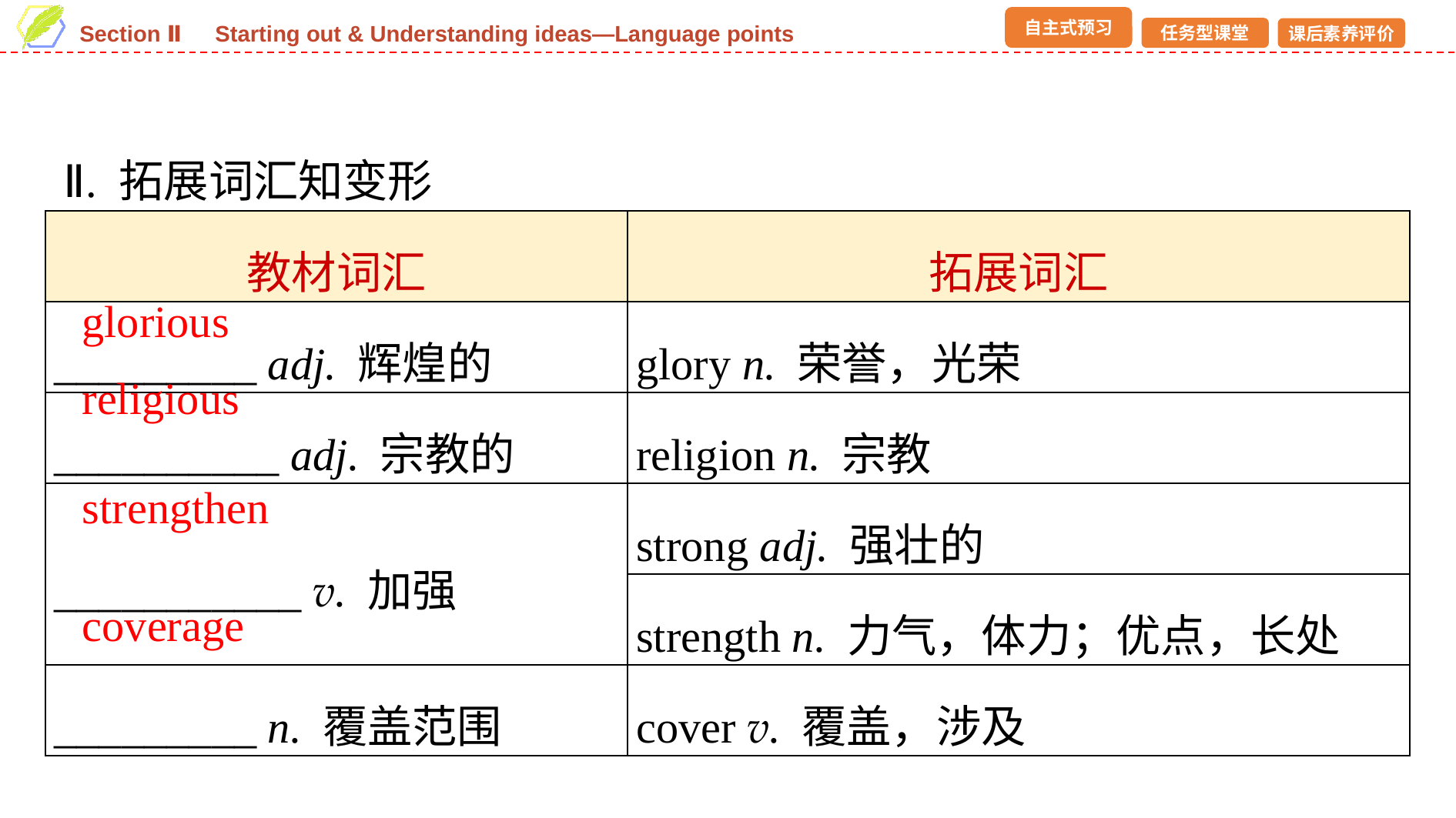

Ⅱ. 拓展词汇知变形
| 教材词汇 | 拓展词汇 |
| --- | --- |
| \_\_\_\_\_\_\_\_\_ adj. 辉煌的 | glory n. 荣誉，光荣 |
| \_\_\_\_\_\_\_\_\_\_ adj. 宗教的 | religion n. 宗教 |
| \_\_\_\_\_\_\_\_\_\_\_ v. 加强 | strong adj. 强壮的 |
|  | strength n. 力气，体力；优点，长处 |
| \_\_\_\_\_\_\_\_\_ n. 覆盖范围 | cover v. 覆盖，涉及 |
glorious
religious
strengthen
coverage